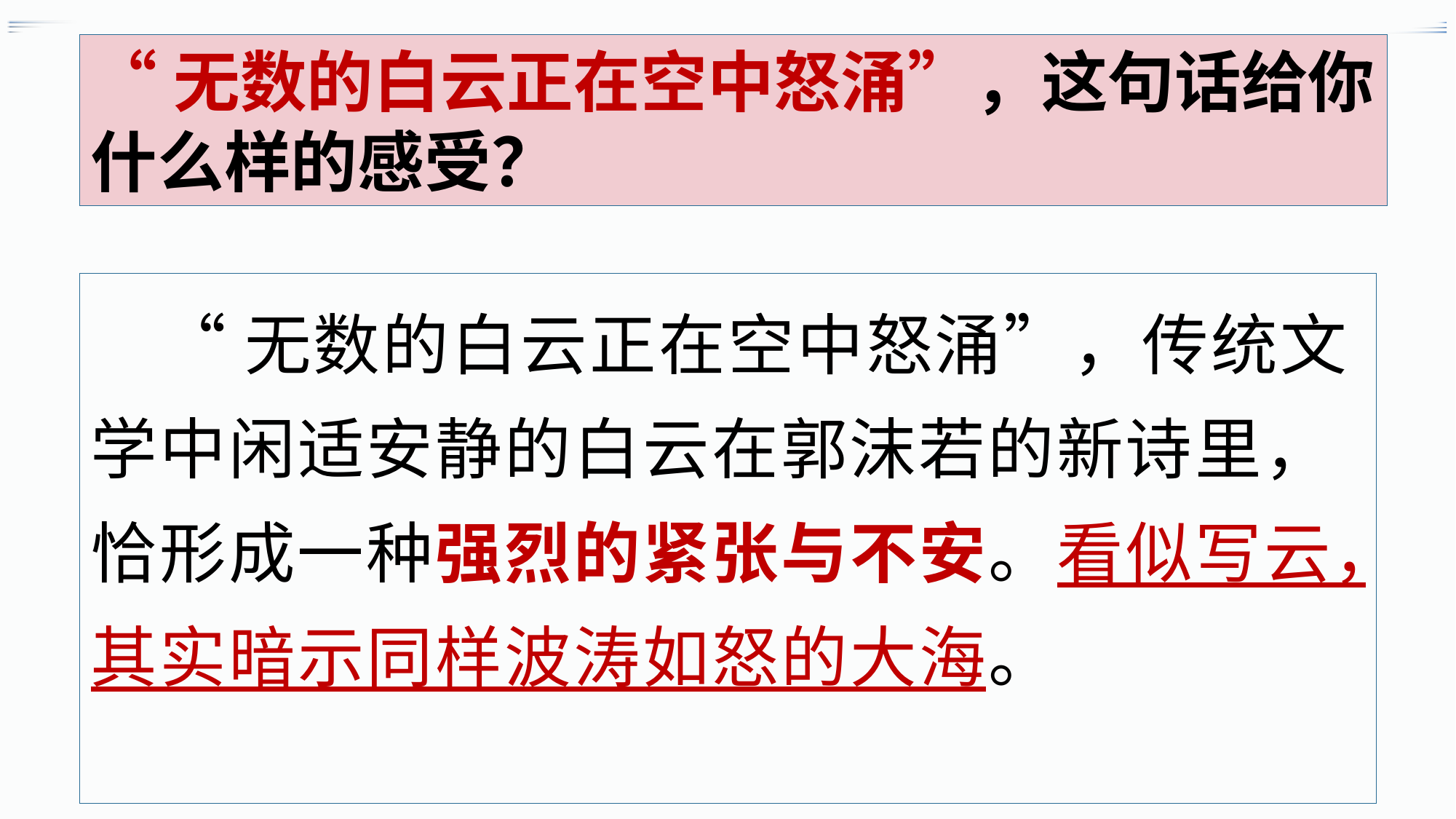

“无数的白云正在空中怒涌”，这句话给你什么样的感受？
    “无数的白云正在空中怒涌”，传统文学中闲适安静的白云在郭沫若的新诗里，恰形成一种强烈的紧张与不安。看似写云，其实暗示同样波涛如怒的大海。